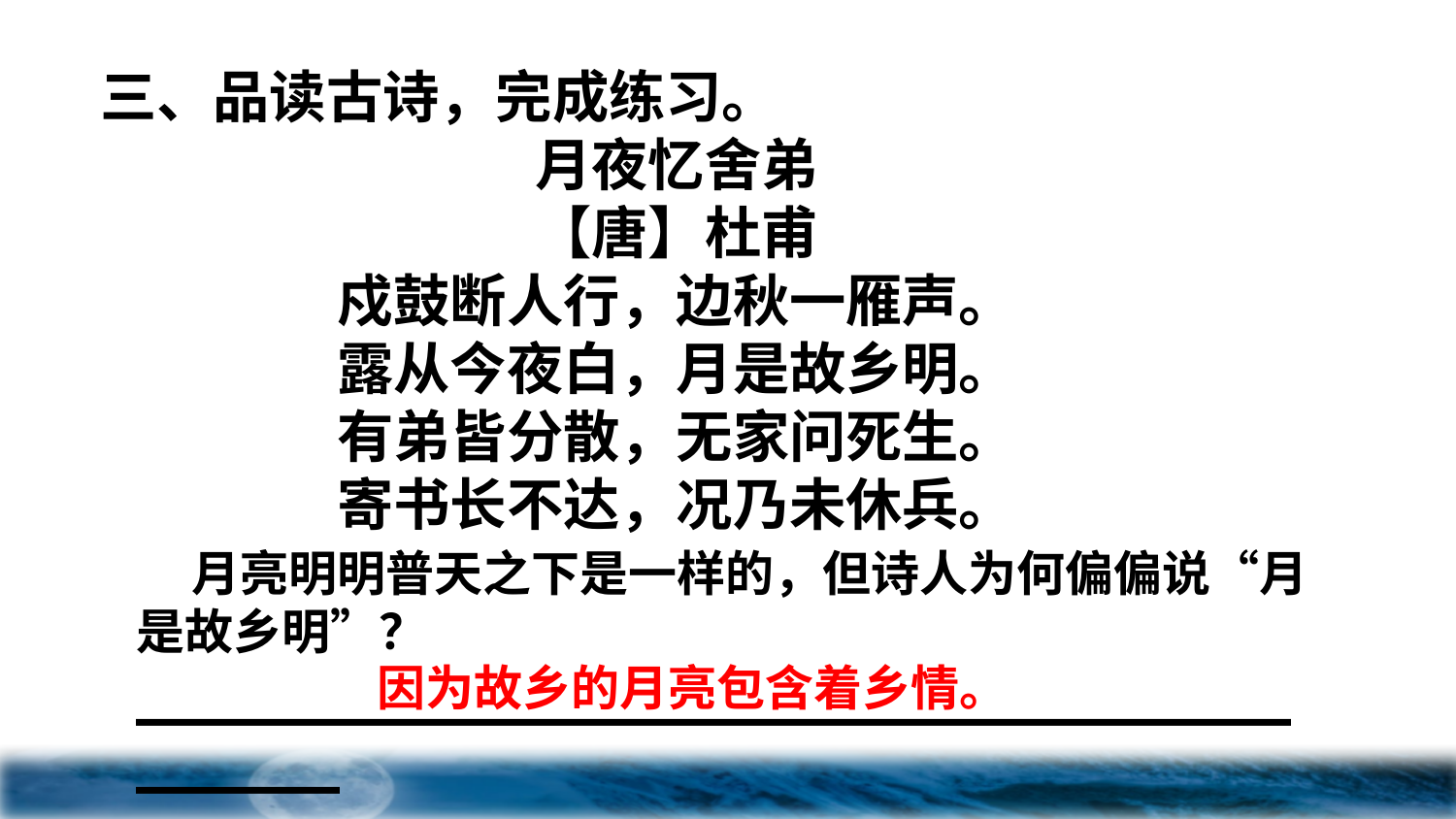

三、品读古诗，完成练习。
月夜忆舍弟
【唐】杜甫
戍鼓断人行，边秋一雁声。
露从今夜白，月是故乡明。
有弟皆分散，无家问死生。
寄书长不达，况乃未休兵。
    月亮明明普天之下是一样的，但诗人为何偏偏说“月是故乡明”？
________________________________________
因为故乡的月亮包含着乡情。